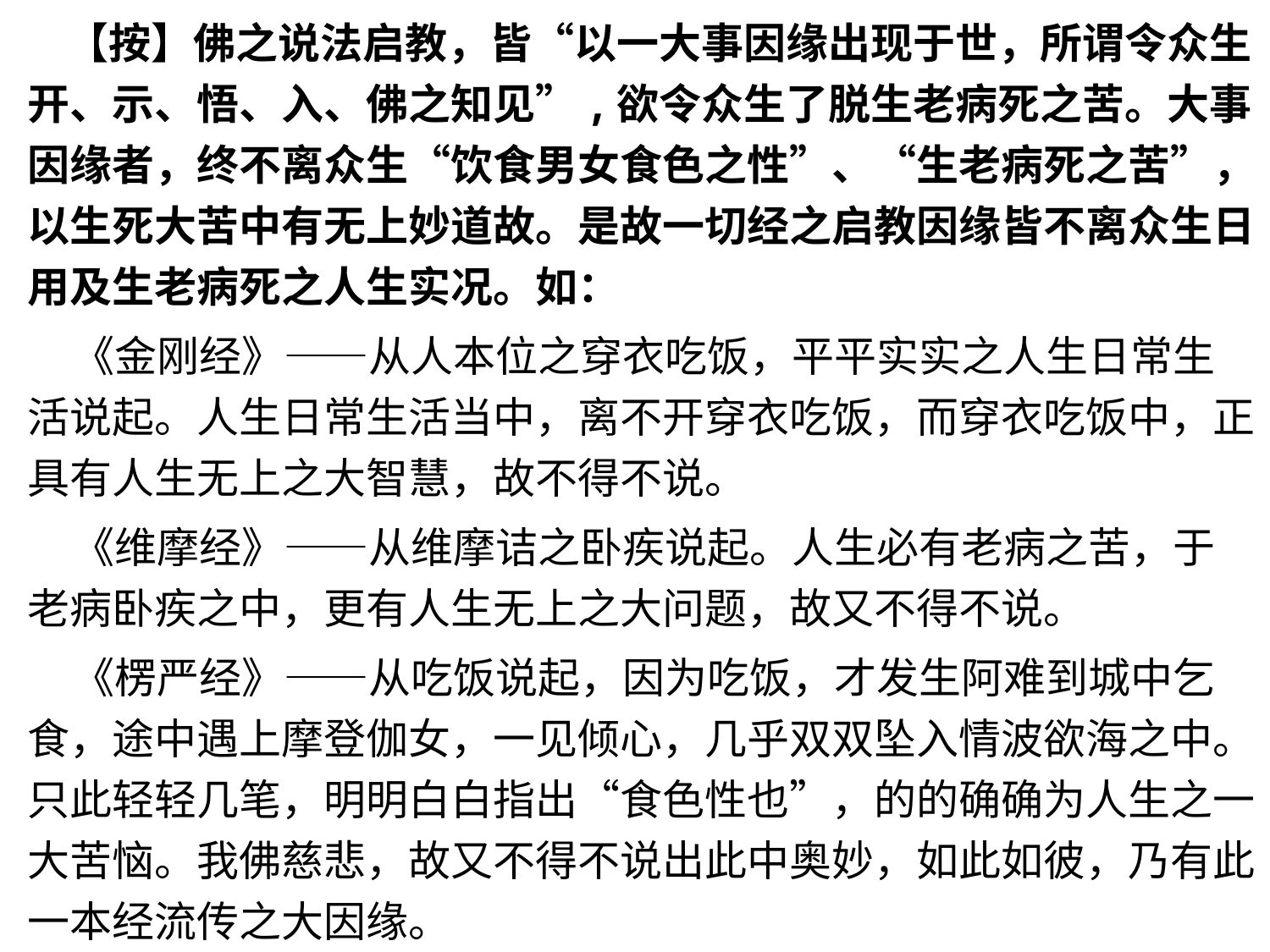

【按】佛之说法启教，皆“以一大事因缘出现于世，所谓令众生开、示、悟、入、佛之知见”,欲令众生了脱生老病死之苦。大事因缘者，终不离众生“饮食男女食色之性”、“生老病死之苦”，以生死大苦中有无上妙道故。是故一切经之启教因缘皆不离众生日用及生老病死之人生实况。如：
    《金刚经》——从人本位之穿衣吃饭，平平实实之人生日常生活说起。人生日常生活当中，离不开穿衣吃饭，而穿衣吃饭中，正具有人生无上之大智慧，故不得不说。
    《维摩经》——从维摩诘之卧疾说起。人生必有老病之苦，于老病卧疾之中，更有人生无上之大问题，故又不得不说。
    《楞严经》——从吃饭说起，因为吃饭，才发生阿难到城中乞食，途中遇上摩登伽女，一见倾心，几乎双双坠入情波欲海之中。只此轻轻几笔，明明白白指出“食色性也”，的的确确为人生之一大苦恼。我佛慈悲，故又不得不说出此中奥妙，如此如彼，乃有此一本经流传之大因缘。